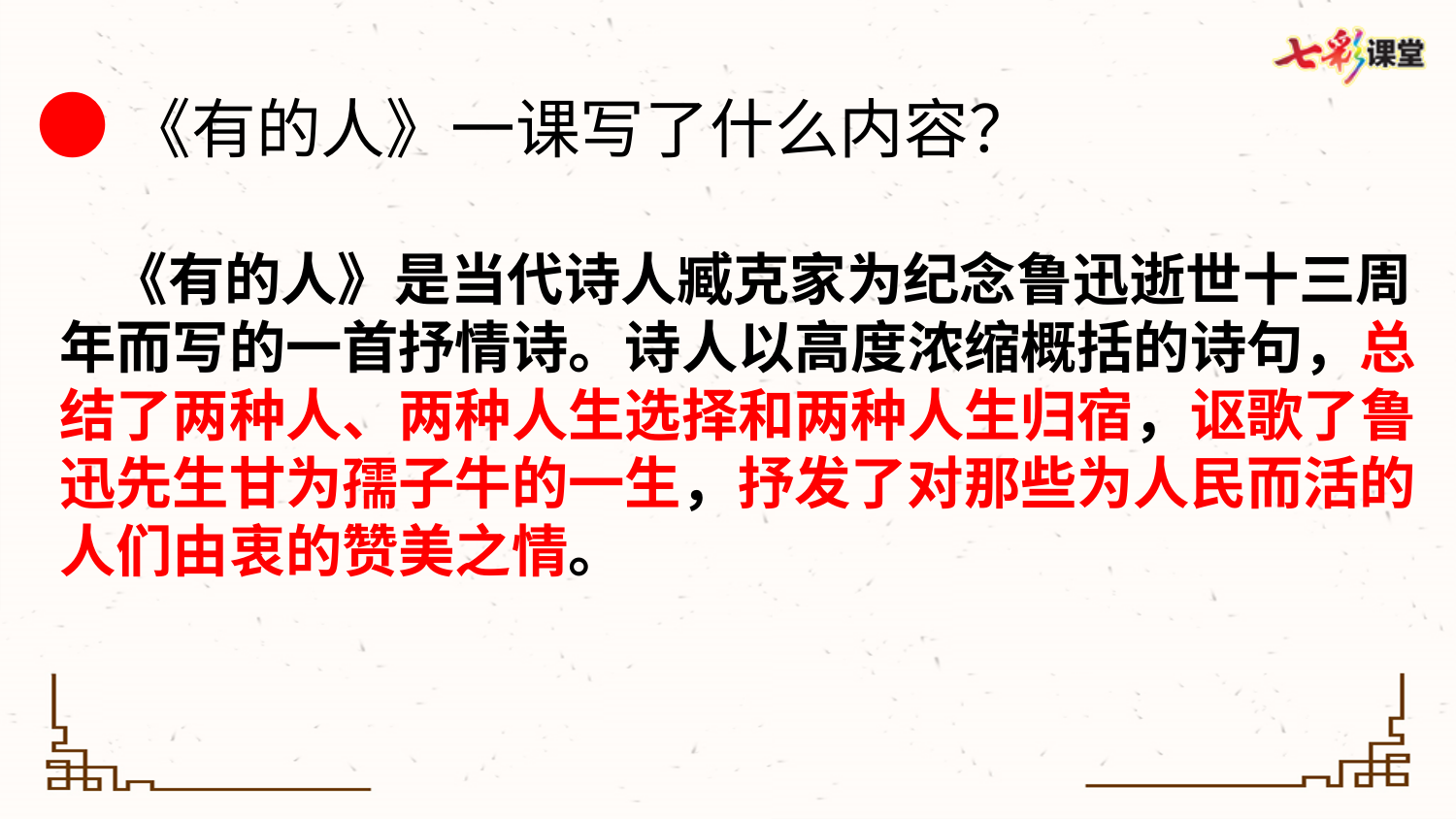

●《有的人》一课写了什么内容？
   《有的人》是当代诗人臧克家为纪念鲁迅逝世十三周年而写的一首抒情诗。诗人以高度浓缩概括的诗句，总结了两种人、两种人生选择和两种人生归宿，讴歌了鲁迅先生甘为孺子牛的一生，抒发了对那些为人民而活的人们由衷的赞美之情。